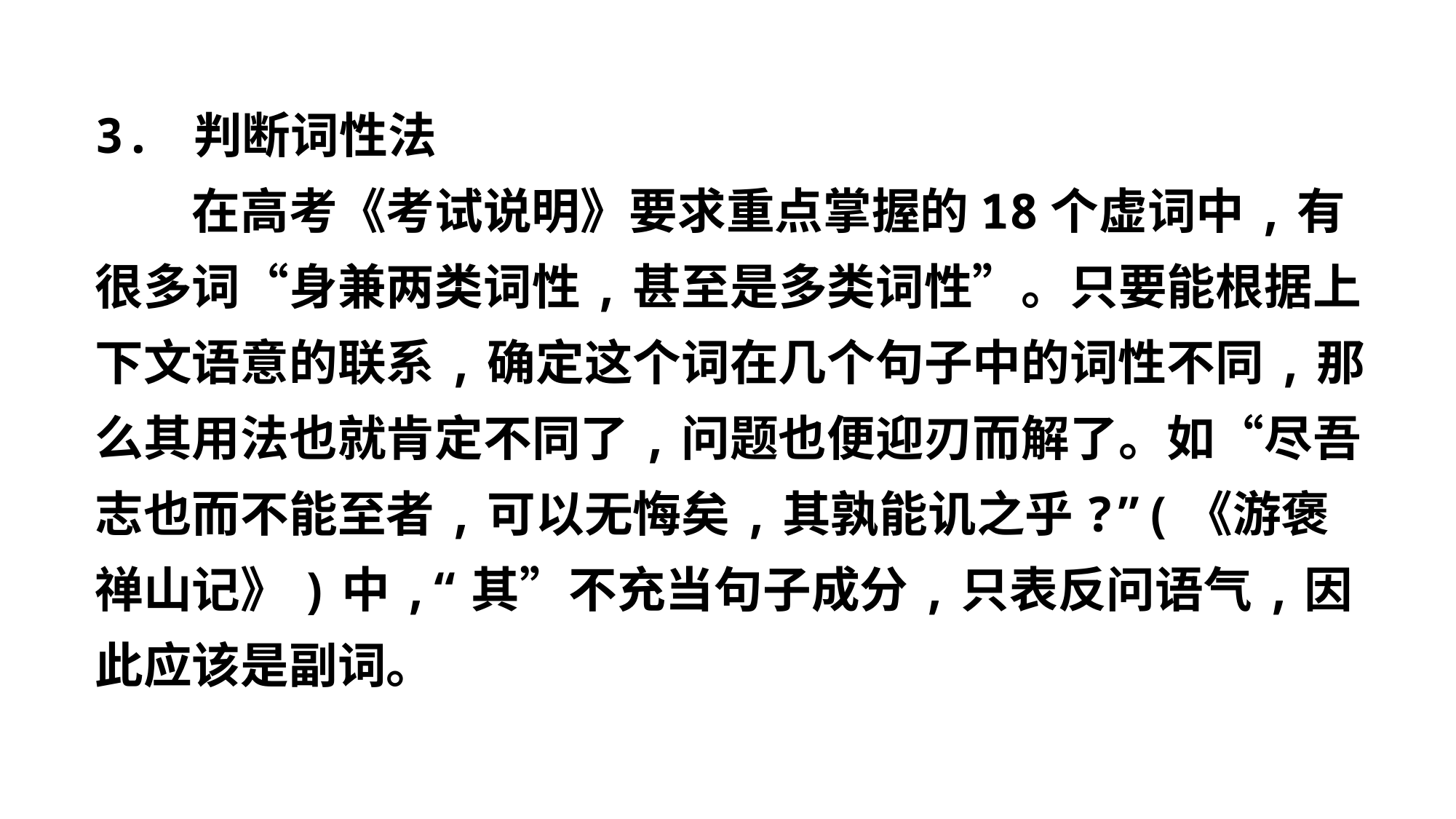

3. 判断词性法
　　在高考《考试说明》要求重点掌握的18个虚词中,有很多词“身兼两类词性,甚至是多类词性”。只要能根据上下文语意的联系,确定这个词在几个句子中的词性不同,那么其用法也就肯定不同了,问题也便迎刃而解了。如“尽吾志也而不能至者,可以无悔矣,其孰能讥之乎?”(《游褒禅山记》)中,“其”不充当句子成分,只表反问语气,因此应该是副词。